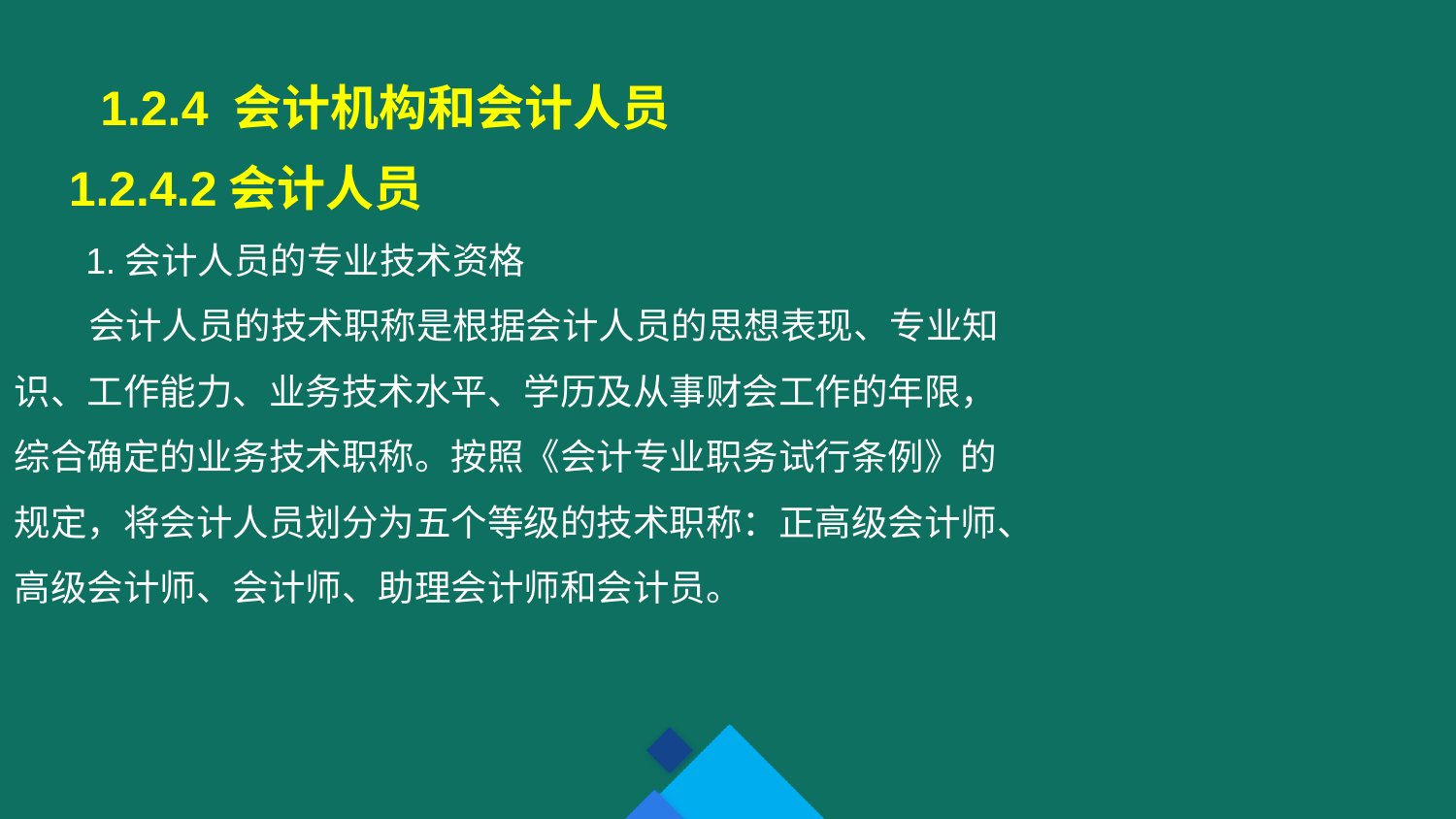

1.2.4 会计机构和会计人员
    1.2.4.2会计人员
       1.会计人员的专业技术资格
        会计人员的技术职称是根据会计人员的思想表现、专业知识、工作能力、业务技术水平、学历及从事财会工作的年限，综合确定的业务技术职称。按照《会计专业职务试行条例》的规定，将会计人员划分为五个等级的技术职称：正高级会计师、高级会计师、会计师、助理会计师和会计员。